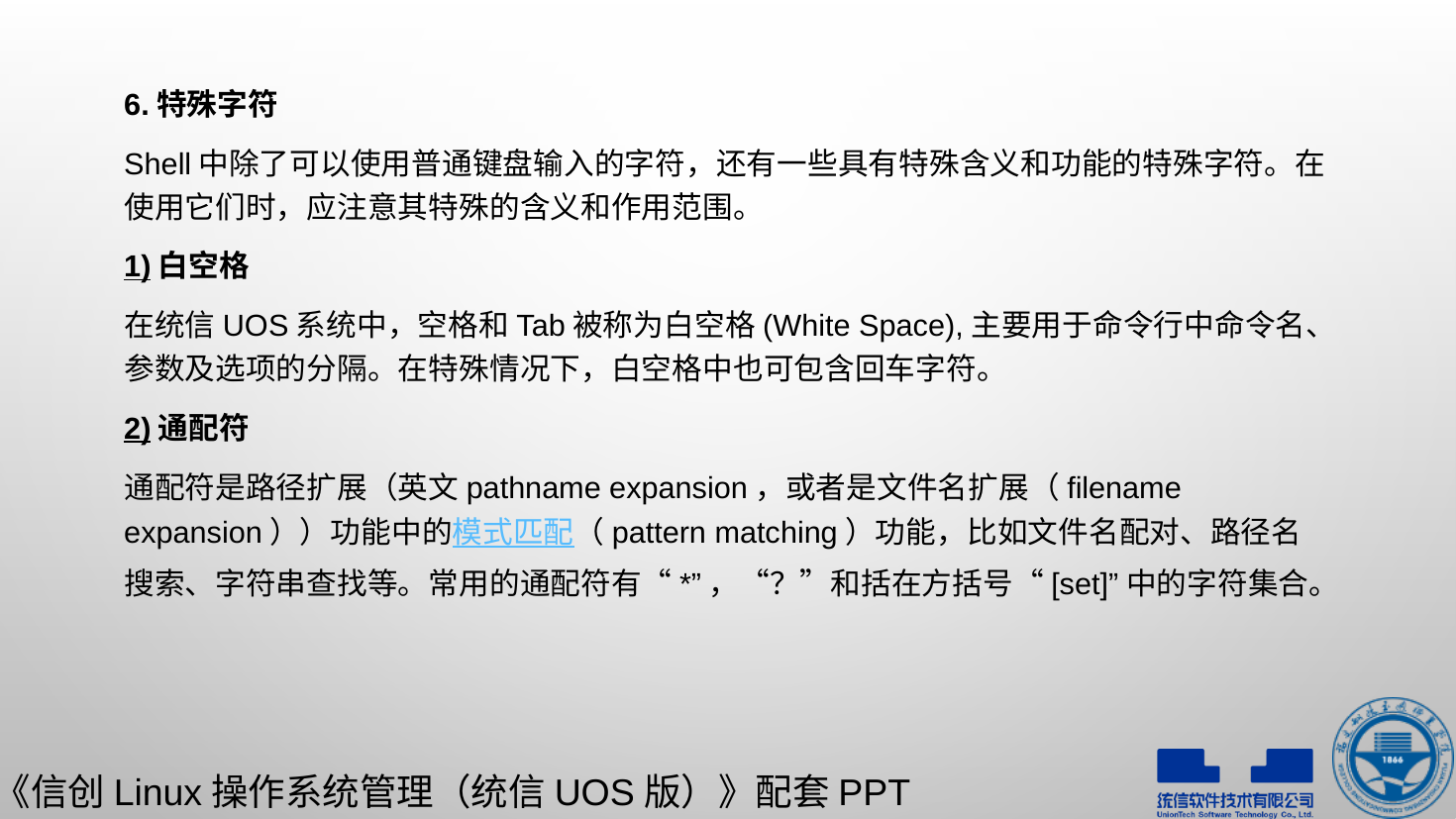

6.特殊字符
Shell中除了可以使用普通键盘输入的字符，还有一些具有特殊含义和功能的特殊字符。在使用它们时，应注意其特殊的含义和作用范围。
1)白空格
在统信UOS系统中，空格和Tab被称为白空格(White Space),主要用于命令行中命令名、参数及选项的分隔。在特殊情况下，白空格中也可包含回车字符。
2)通配符
通配符是路径扩展（英文pathname expansion，或者是文件名扩展（filename expansion））功能中的模式匹配（pattern matching）功能，比如文件名配对、路径名搜索、字符串查找等。常用的通配符有“*”，“？”和括在方括号“[set]”中的字符集合。